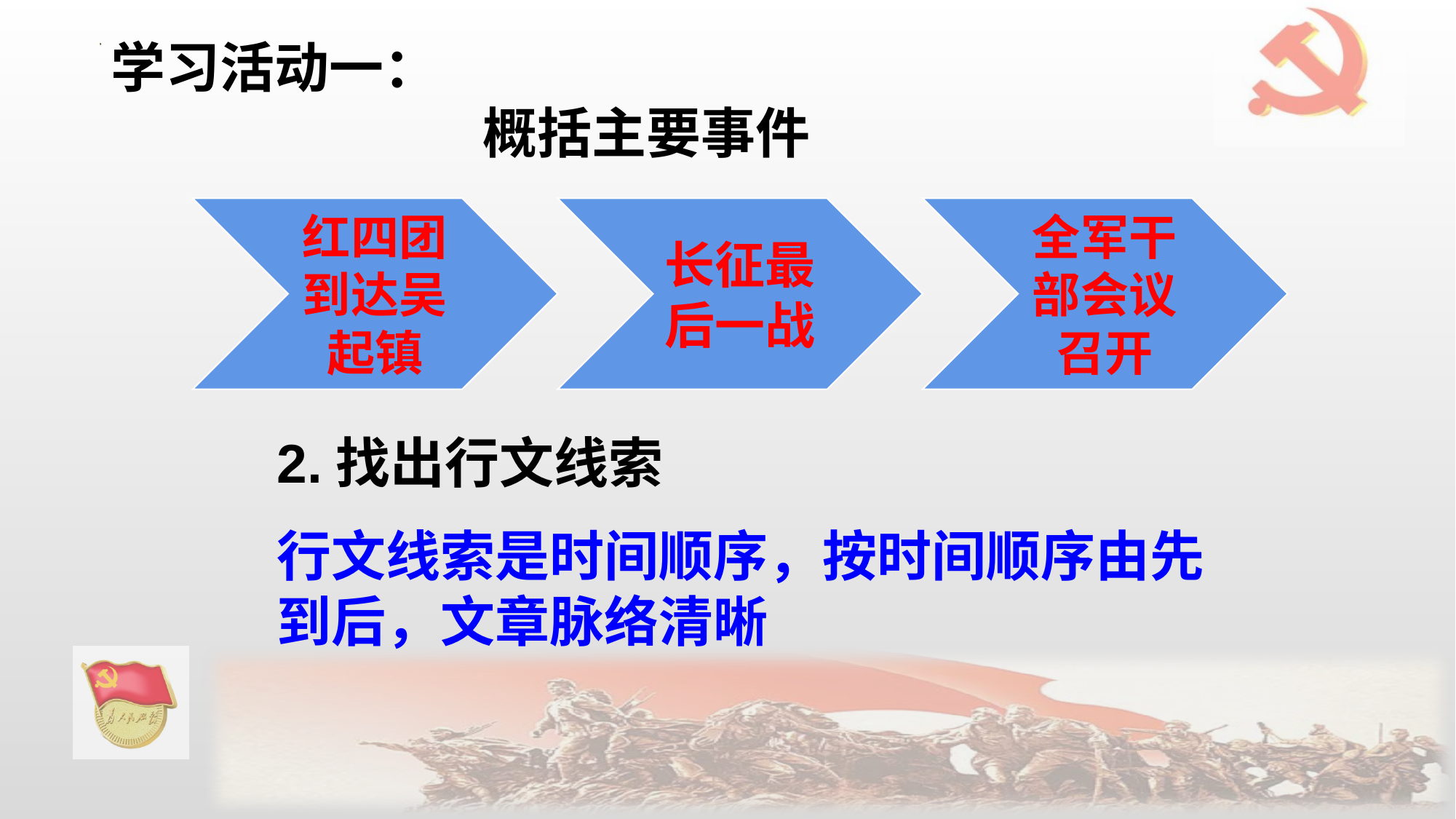

学习活动一：
                             概括主要事件
红四团到达吴起镇
长征最后一战
全军干部会议召开
2.找出行文线索
行文线索是时间顺序，按时间顺序由先到后，文章脉络清晰